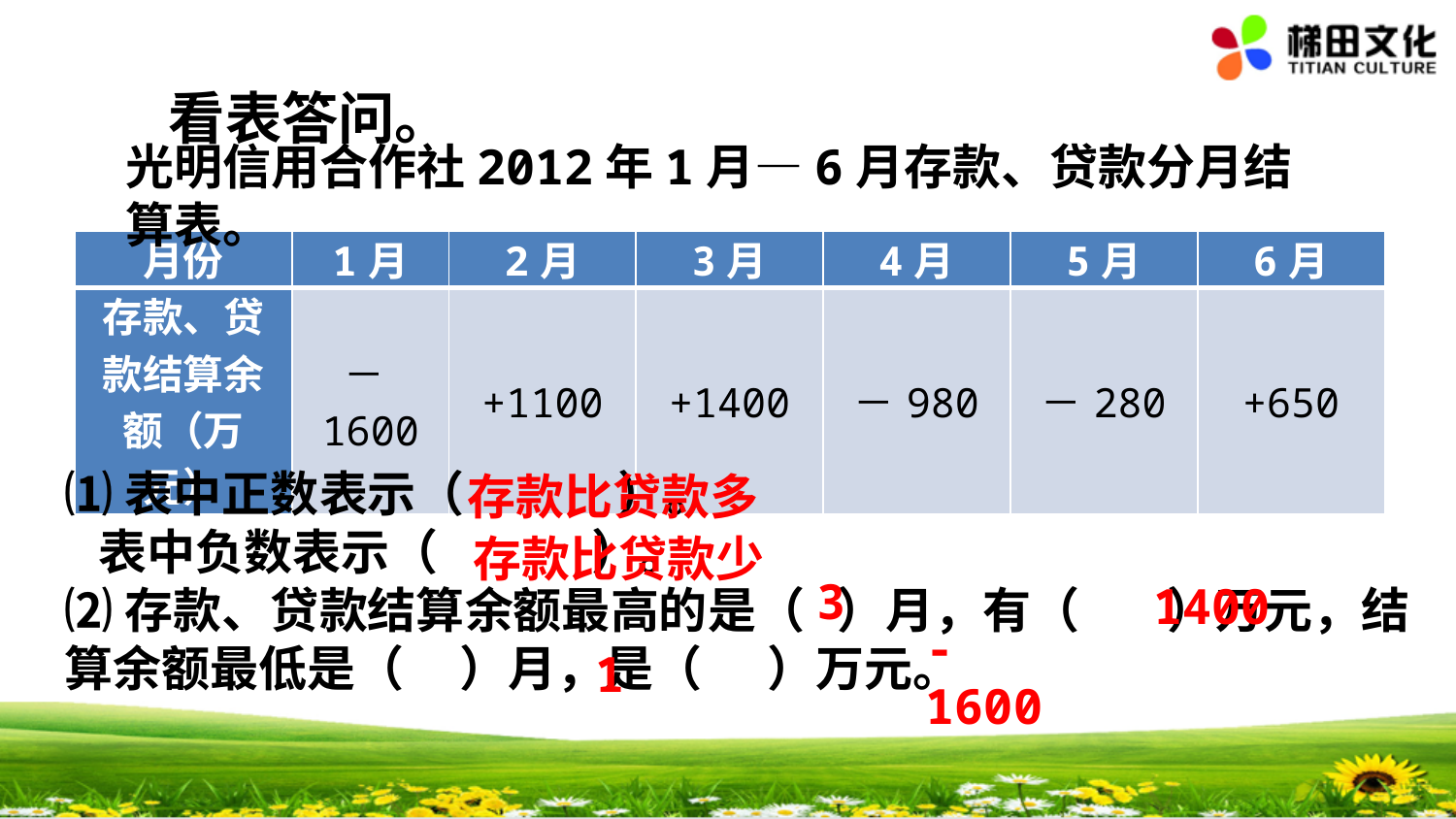

看表答问。
光明信用合作社2012年1月—6月存款、贷款分月结算表。
| 月份 | 1月 | 2月 | 3月 | 4月 | 5月 | 6月 |
| --- | --- | --- | --- | --- | --- | --- |
| 存款、贷款结算余额（万元） | －1600 | +1100 | +1400 | －980 | －280 | +650 |

⑴表中正数表示（              ）。
  表中负数表示（              ）。
⑵存款、贷款结算余额最高的是（   ）月，有（        ）万元，结算余额最低是（     ）月，是（      ）万元。
存款比贷款多

存款比贷款少

3
1400
1
-1600